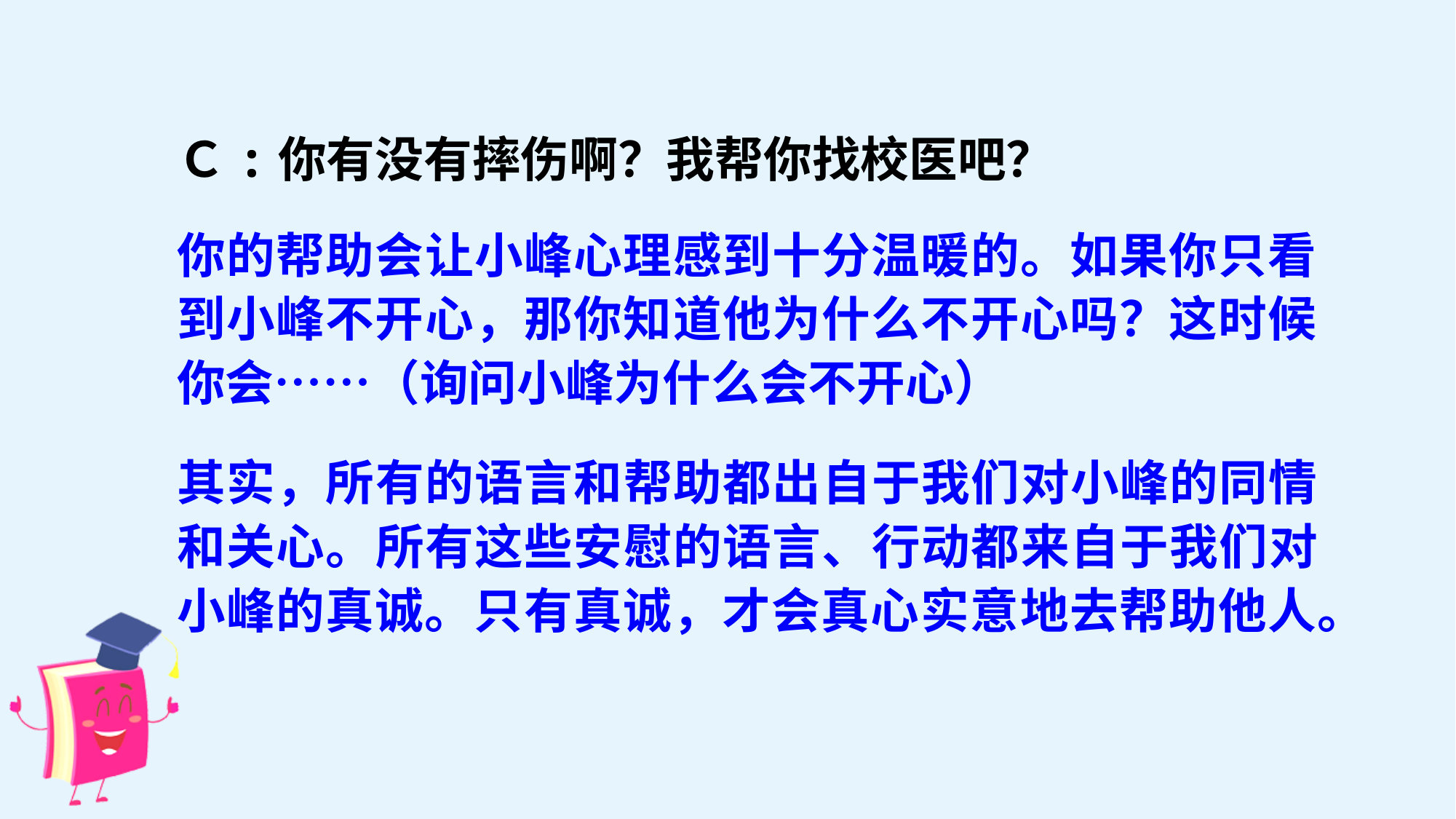

Ｃ:你有没有摔伤啊？我帮你找校医吧？
你的帮助会让小峰心理感到十分温暖的。如果你只看到小峰不开心，那你知道他为什么不开心吗？这时候你会……（询问小峰为什么会不开心）
其实，所有的语言和帮助都出自于我们对小峰的同情和关心。所有这些安慰的语言、行动都来自于我们对小峰的真诚。只有真诚，才会真心实意地去帮助他人。